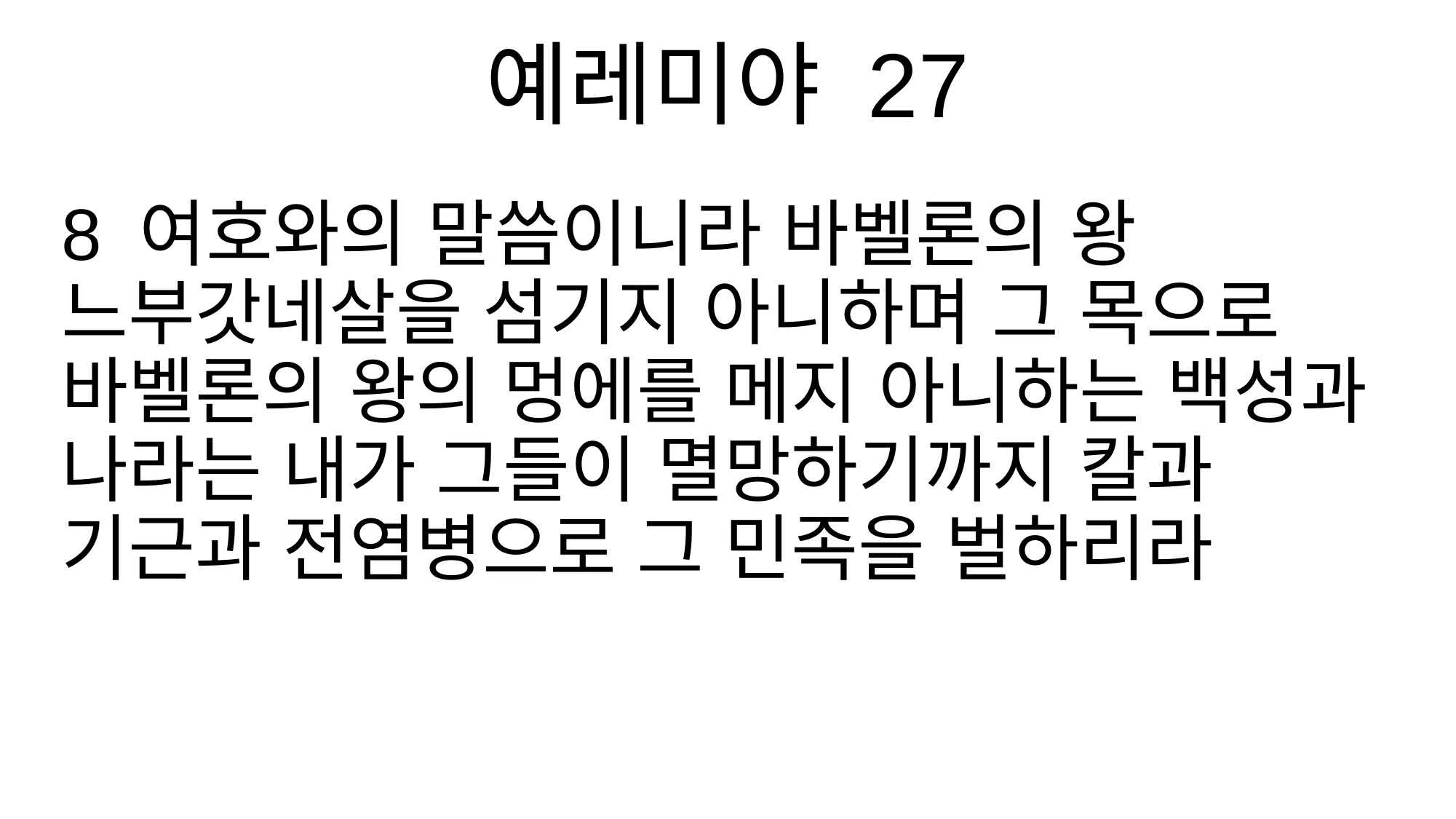

예레미야 27
8 여호와의 말씀이니라 바벨론의 왕 느부갓네살을 섬기지 아니하며 그 목으로 바벨론의 왕의 멍에를 메지 아니하는 백성과 나라는 내가 그들이 멸망하기까지 칼과 기근과 전염병으로 그 민족을 벌하리라